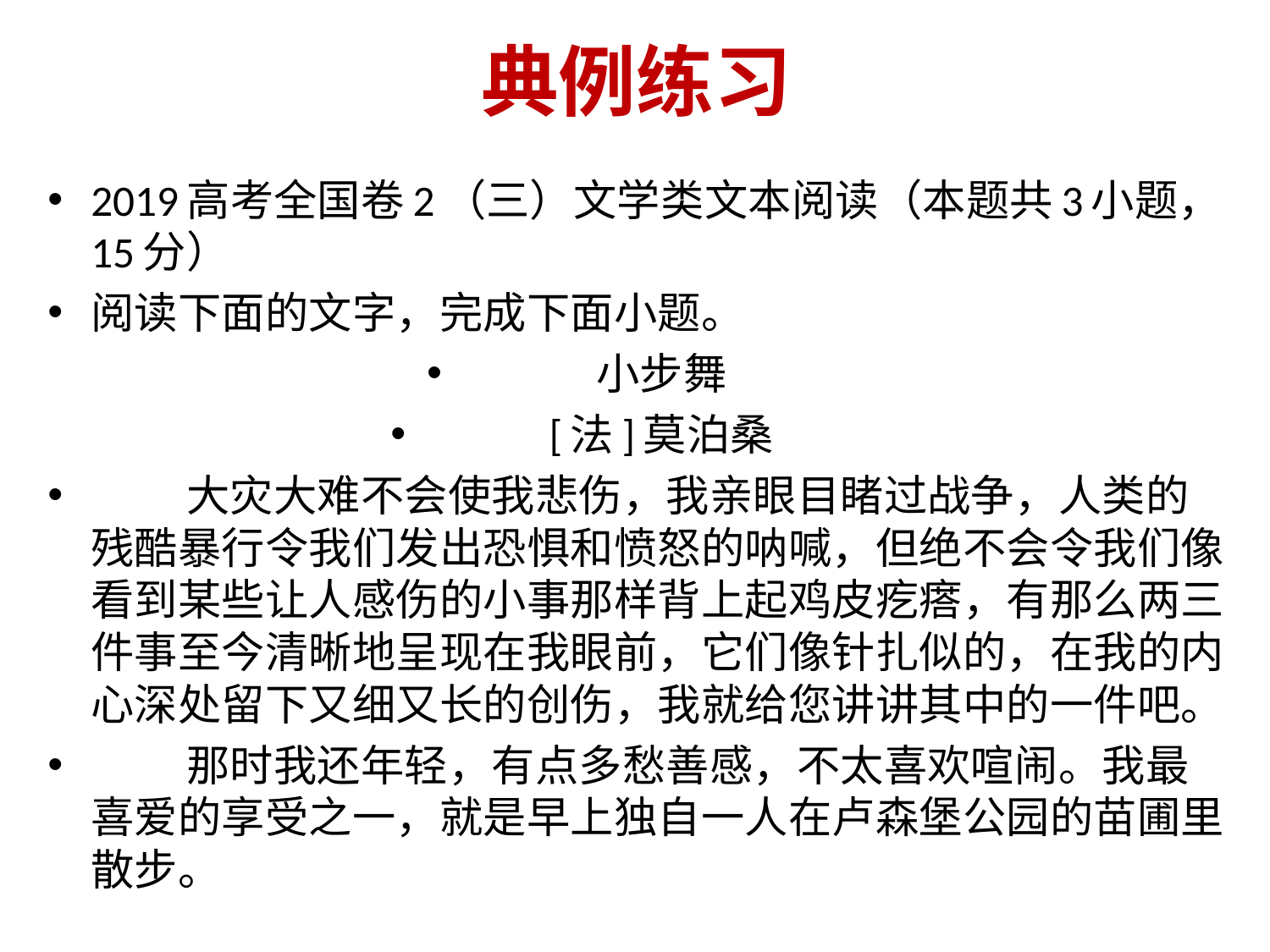

# 典例练习
2019高考全国卷2（三）文学类文本阅读（本题共3小题，15分）
阅读下面的文字，完成下面小题。
小步舞
[法]莫泊桑
         大灾大难不会使我悲伤，我亲眼目睹过战争，人类的残酷暴行令我们发出恐惧和愤怒的呐喊，但绝不会令我们像看到某些让人感伤的小事那样背上起鸡皮疙瘩，有那么两三件事至今清晰地呈现在我眼前，它们像针扎似的，在我的内心深处留下又细又长的创伤，我就给您讲讲其中的一件吧。
         那时我还年轻，有点多愁善感，不太喜欢喧闹。我最喜爱的享受之一，就是早上独自一人在卢森堡公园的苗圃里散步。